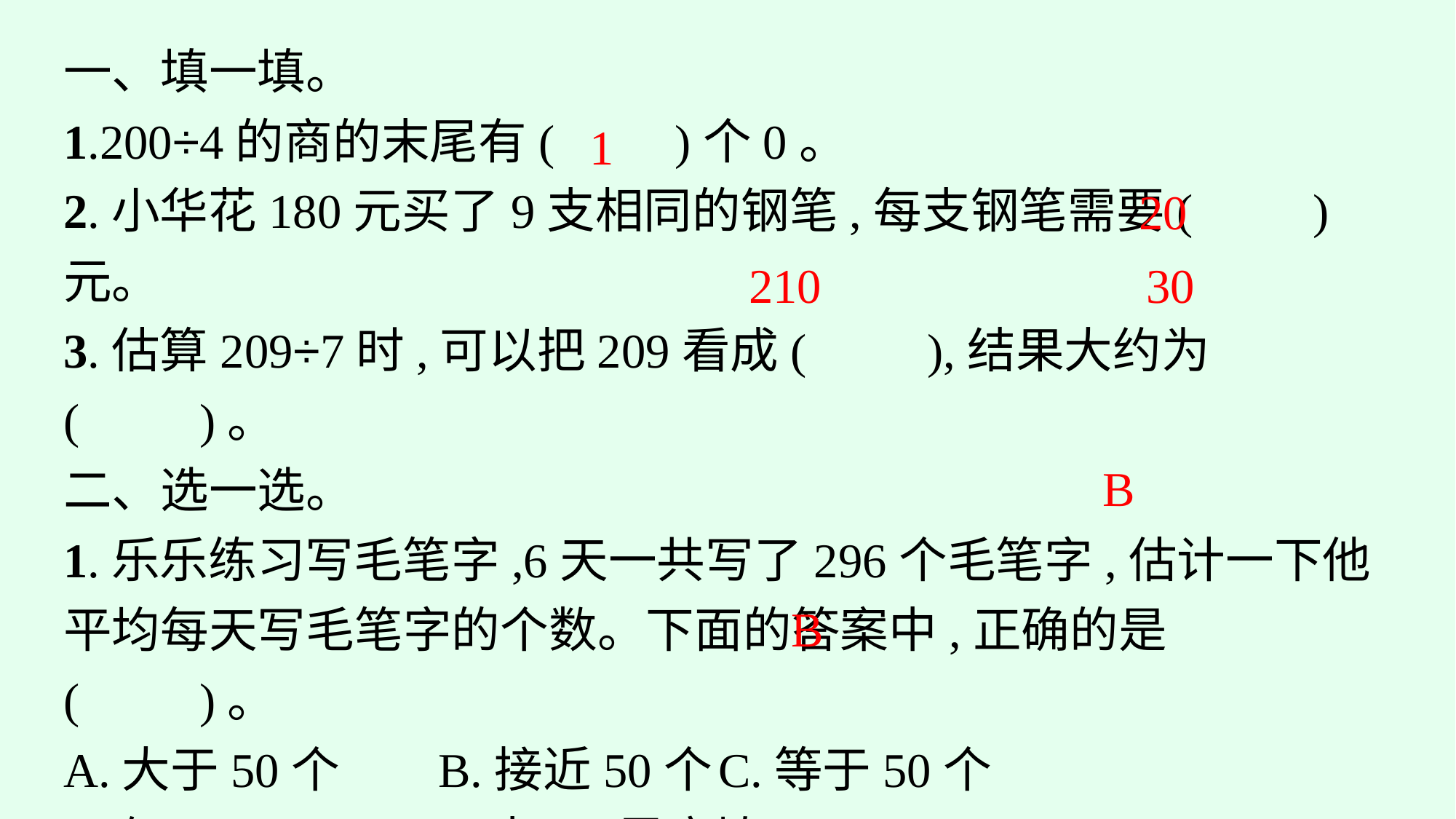

一、填一填。
1.200÷4的商的末尾有(　　)个0。
2.小华花180元买了9支相同的钢笔,每支钢笔需要(　　)元。
3.估算209÷7时,可以把209看成(　　),结果大约为(　　)。
二、选一选。
1.乐乐练习写毛笔字,6天一共写了296个毛笔字,估计一下他平均每天写毛笔字的个数。下面的答案中,正确的是(　　)。
A.大于50个	B.接近50个	C.等于50个
2.在(61+89)÷□=50中,□里应填(　　)。
A.2	B.3	C.4
1
20
210
30
B
B